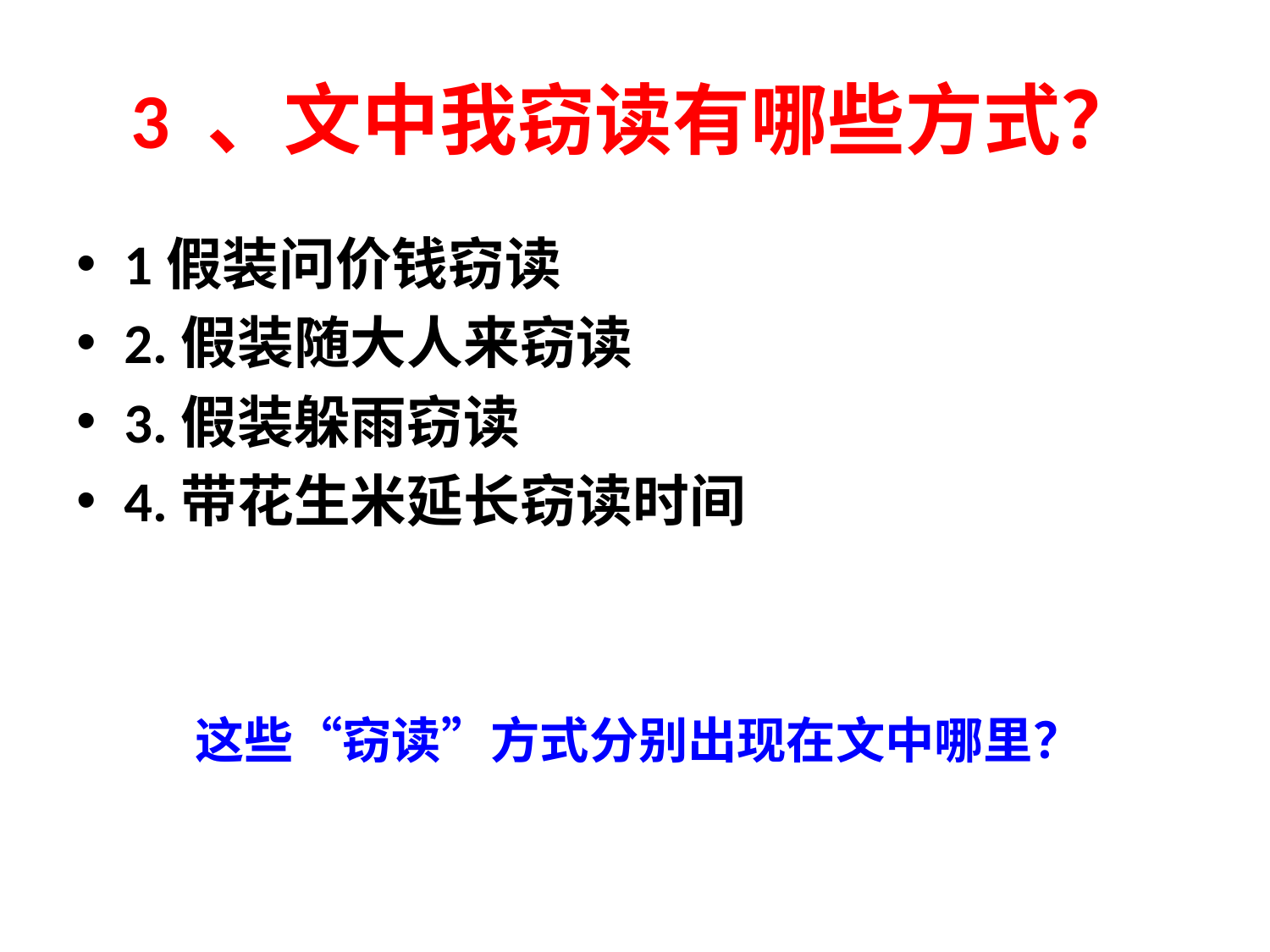

# 3 、文中我窃读有哪些方式？
1假装问价钱窃读
2.假装随大人来窃读
3.假装躲雨窃读
4.带花生米延长窃读时间
这些“窃读”方式分别出现在文中哪里？